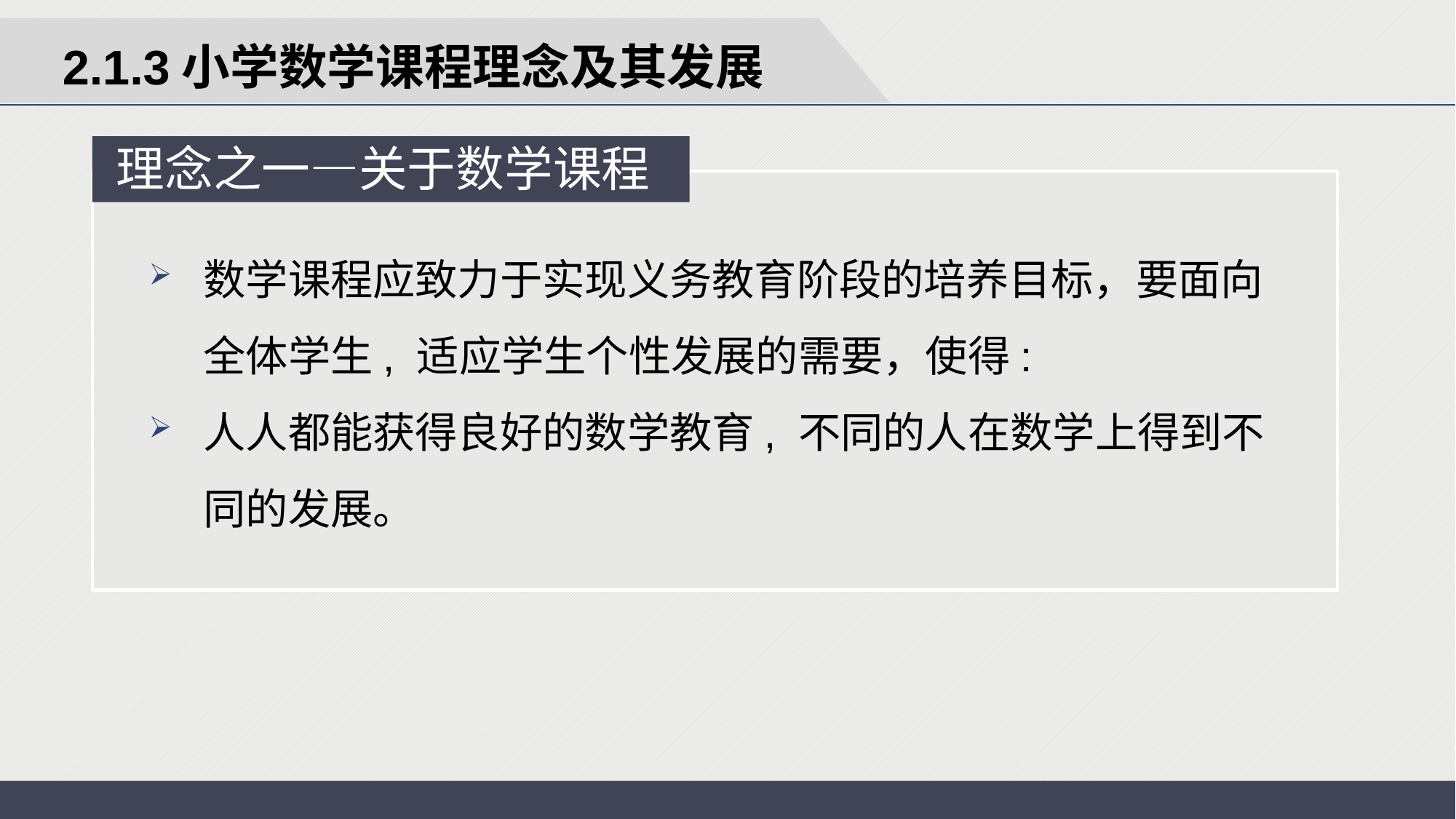

2.1.3小学数学课程理念及其发展
理念之一—关于数学课程

数学课程应致力于实现义务教育阶段的培养目标，要面向全体学生, 适应学生个性发展的需要，使得:
人人都能获得良好的数学教育, 不同的人在数学上得到不同的发展。